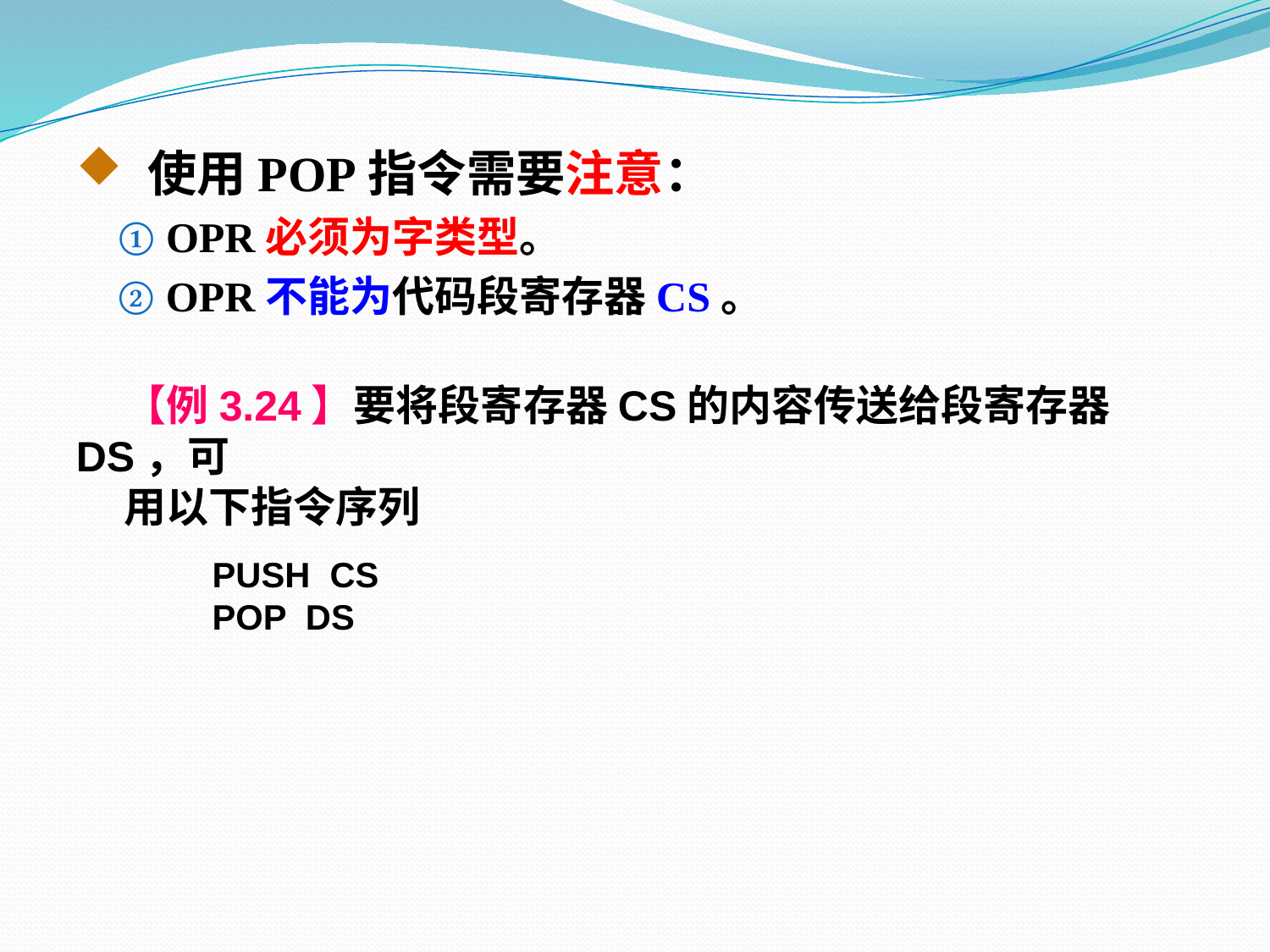

使用POP指令需要注意：
    ① OPR必须为字类型。
    ② OPR不能为代码段寄存器CS。

    【例3.24】要将段寄存器CS的内容传送给段寄存器DS，可
    用以下指令序列

              PUSH  CS
              POP  DS